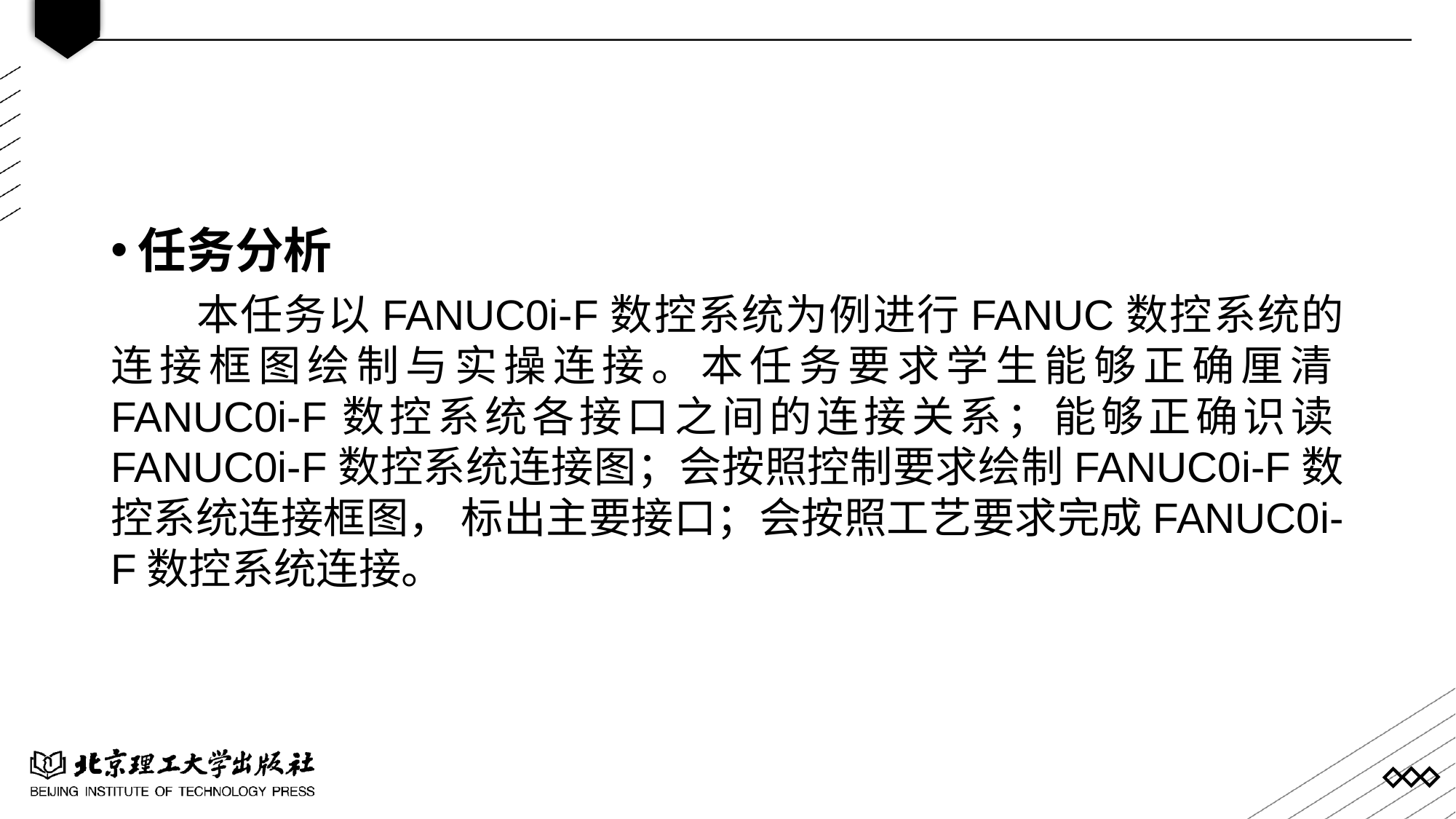

任务分析
本任务以FANUC0i-F数控系统为例进行FANUC数控系统的连接框图绘制与实操连接。本任务要求学生能够正确厘清FANUC0i-F数控系统各接口之间的连接关系；能够正确识读FANUC0i-F数控系统连接图；会按照控制要求绘制FANUC0i-F数控系统连接框图， 标出主要接口；会按照工艺要求完成FANUC0i-F数控系统连接。